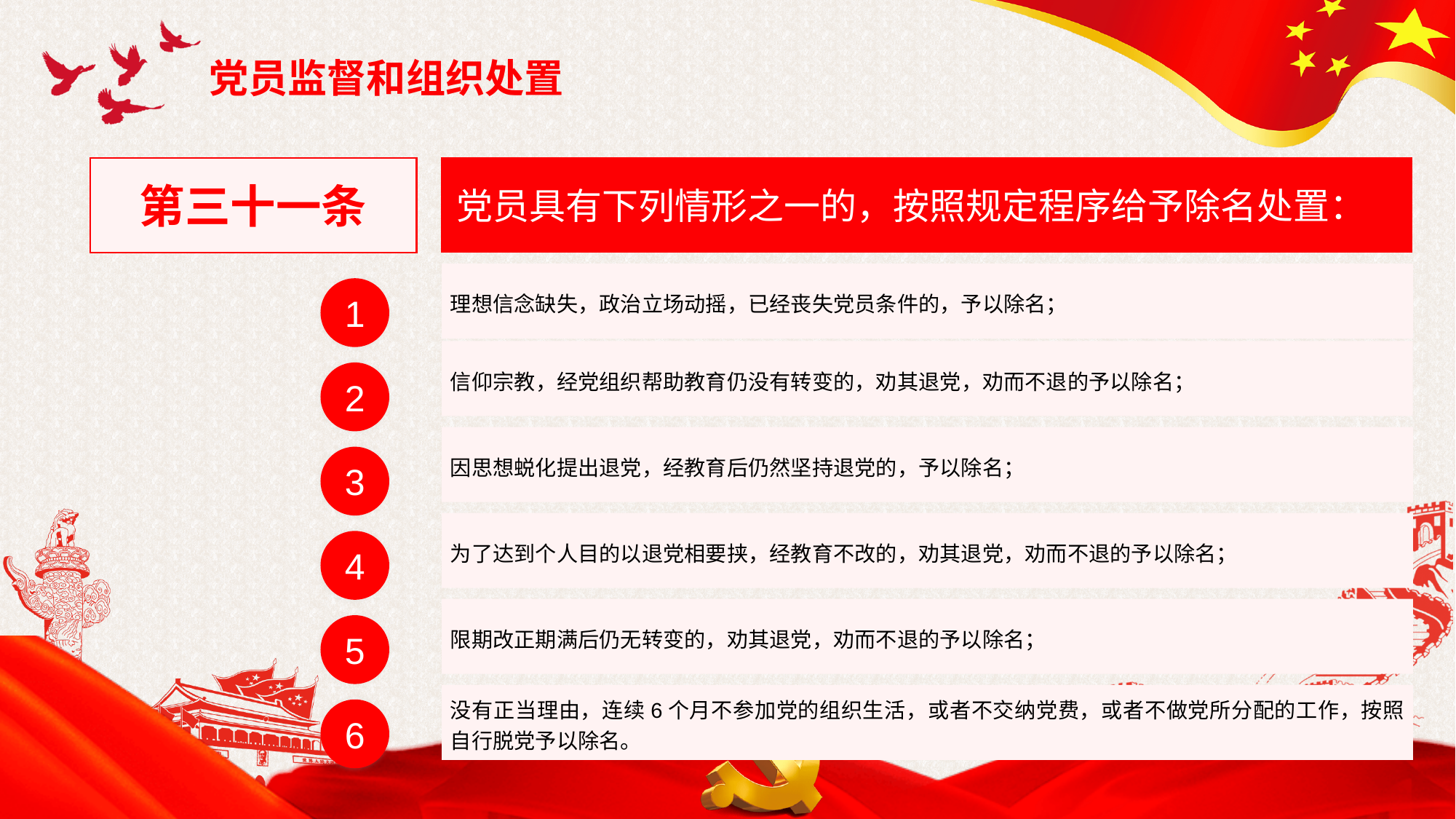

党员监督和组织处置
党员具有下列情形之一的，按照规定程序给予除名处置：
第三十一条
理想信念缺失，政治立场动摇，已经丧失党员条件的，予以除名；
1
信仰宗教，经党组织帮助教育仍没有转变的，劝其退党，劝而不退的予以除名；
2
因思想蜕化提出退党，经教育后仍然坚持退党的，予以除名；
3
为了达到个人目的以退党相要挟，经教育不改的，劝其退党，劝而不退的予以除名；
4
限期改正期满后仍无转变的，劝其退党，劝而不退的予以除名；
5
没有正当理由，连续6个月不参加党的组织生活，或者不交纳党费，或者不做党所分配的工作，按照自行脱党予以除名。
6